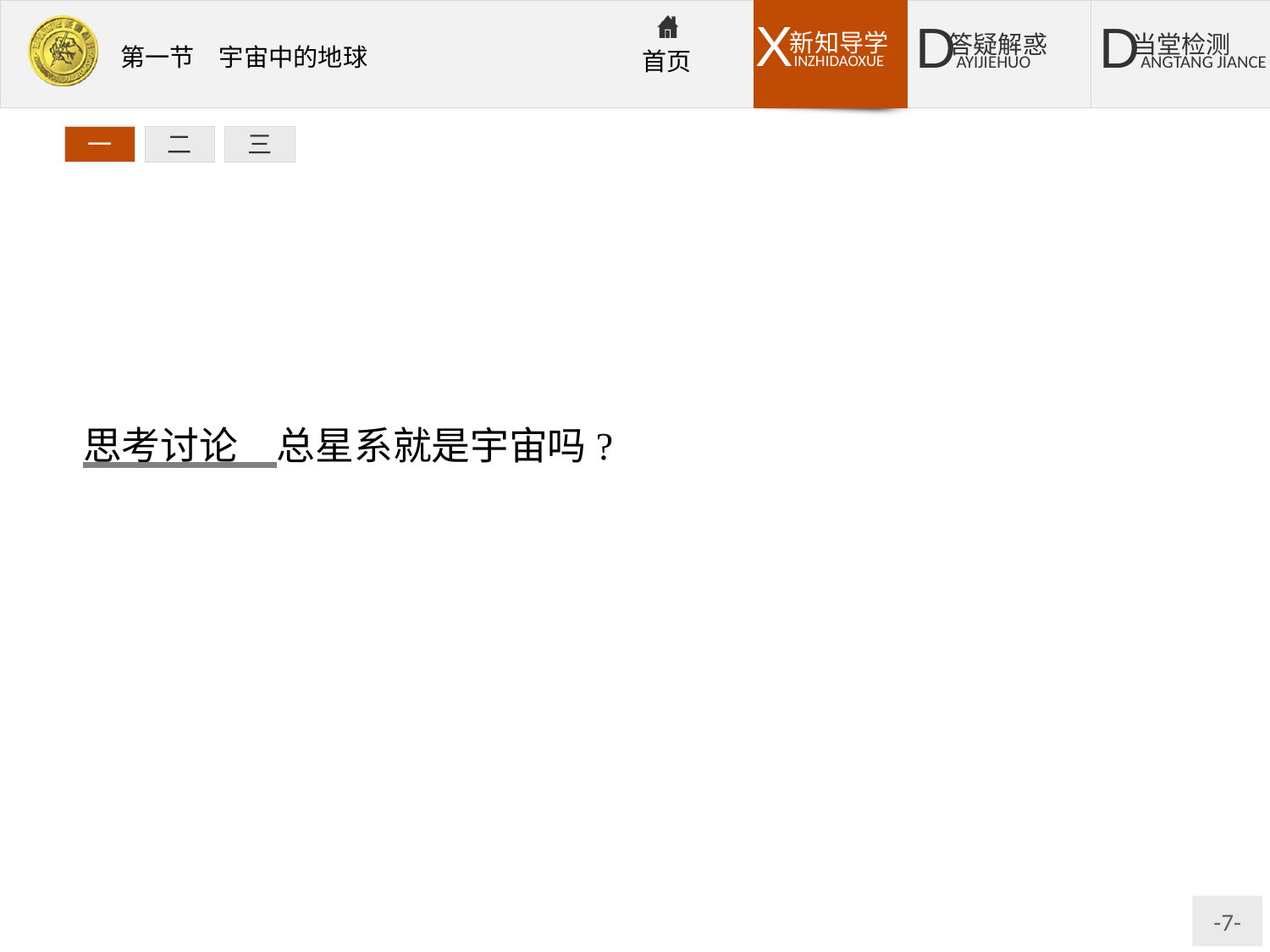

一
二
三
思考讨论　总星系就是宇宙吗?
提示:总星系与宇宙不同。总星系是人类目前观测到的宇宙部分,而宇宙不但包括总星系,还包括总星系以外那些未知部分。